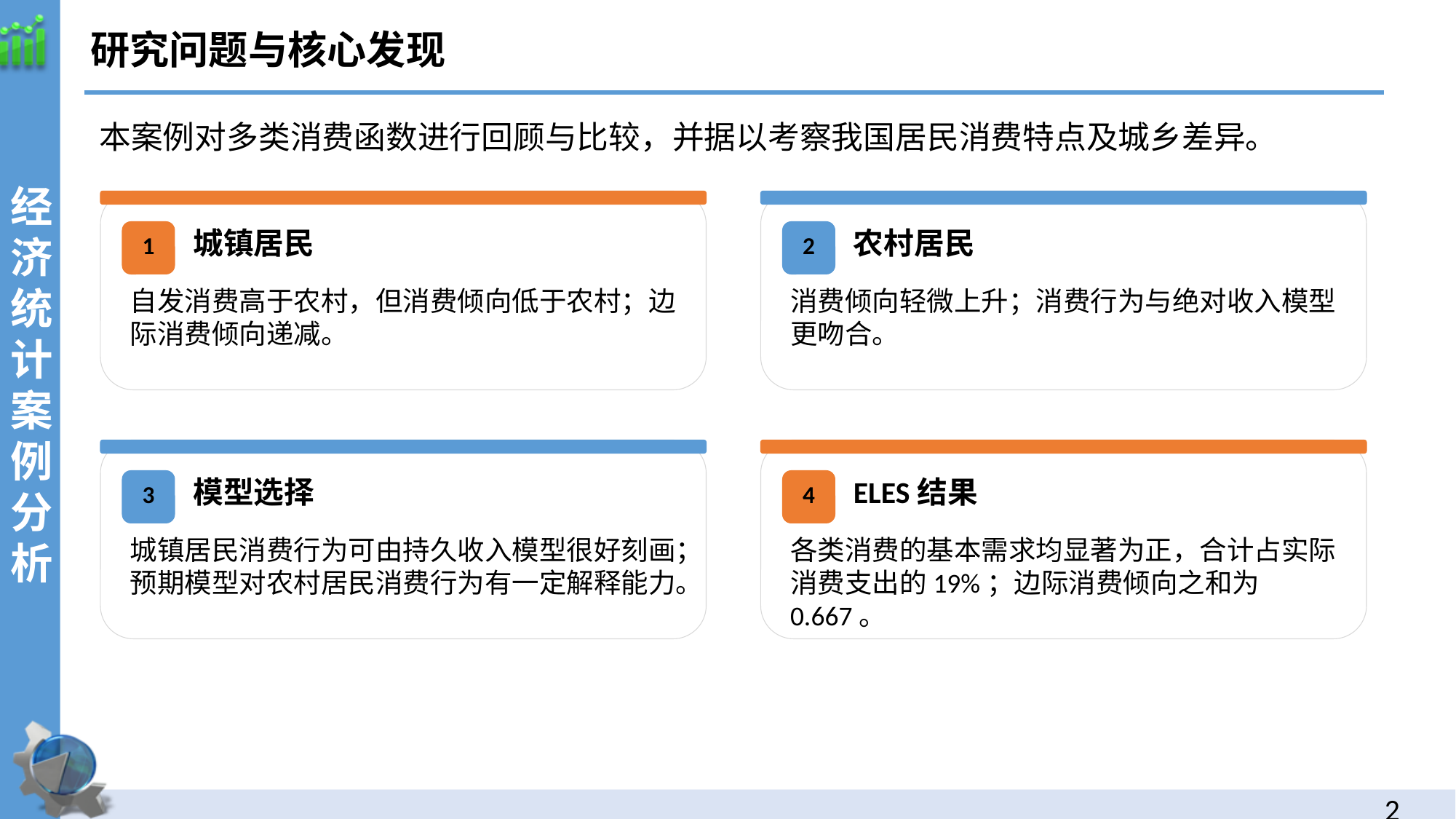

研究问题与核心发现

本案例对多类消费函数进行回顾与比较，并据以考察我国居民消费特点及城乡差异。
经济统计案例分析

城镇居民
农村居民

1
2
自发消费高于农村，但消费倾向低于农村；边际消费倾向递减。
消费倾向轻微上升；消费行为与绝对收入模型更吻合。

模型选择
ELES结果

3
4
城镇居民消费行为可由持久收入模型很好刻画；预期模型对农村居民消费行为有一定解释能力。
各类消费的基本需求均显著为正，合计占实际消费支出的19%；边际消费倾向之和为0.667。
2